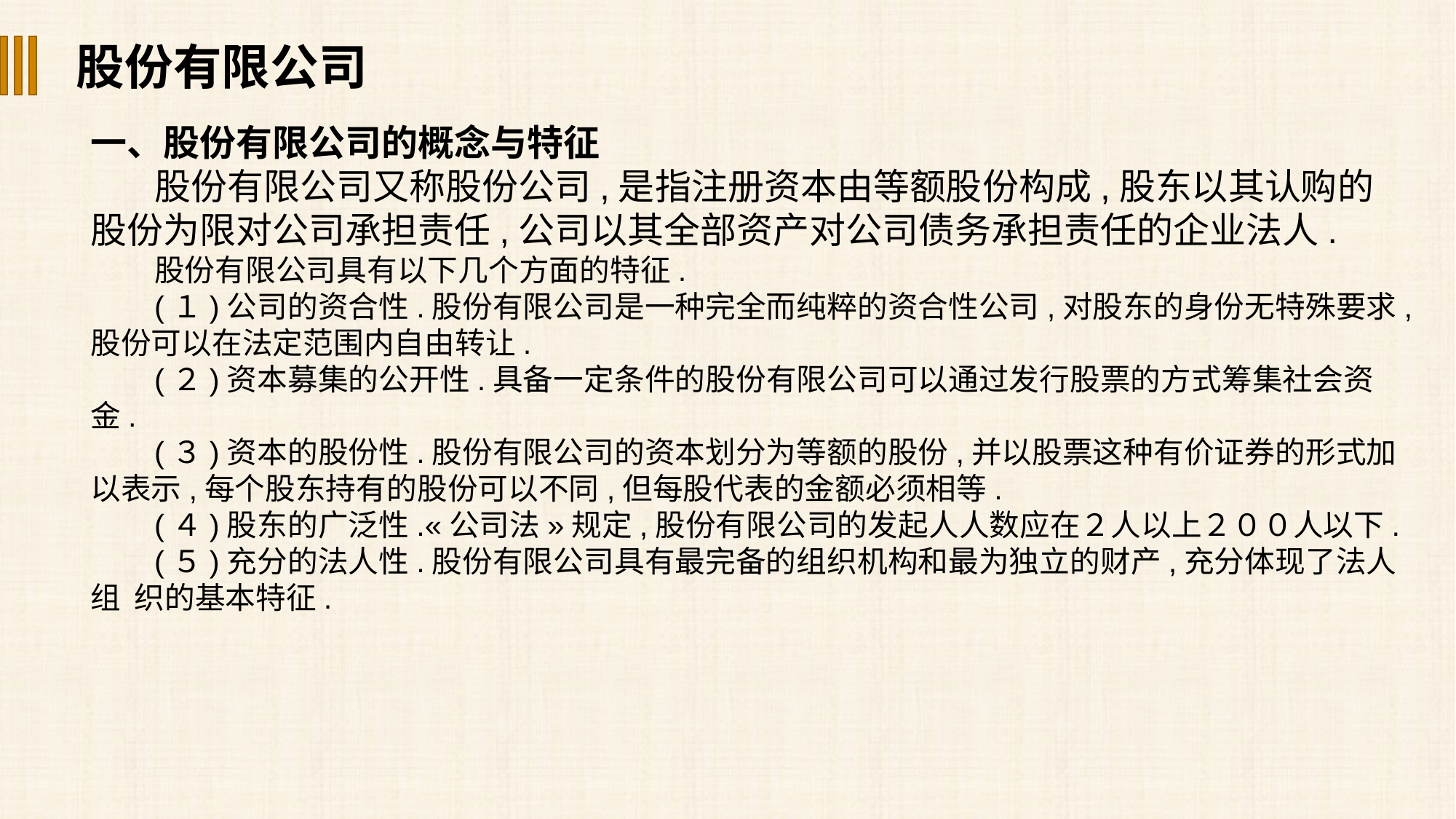

股份有限公司

一、股份有限公司的概念与特征
股份有限公司又称股份公司,是指注册资本由等额股份构成,股东以其认购的股份为限对公司承担责任,公司以其全部资产对公司债务承担责任的企业法人.
股份有限公司具有以下几个方面的特征.
(１)公司的资合性.股份有限公司是一种完全而纯粹的资合性公司,对股东的身份无特殊要求,股份可以在法定范围内自由转让.
(２)资本募集的公开性.具备一定条件的股份有限公司可以通过发行股票的方式筹集社会资金.
(３)资本的股份性.股份有限公司的资本划分为等额的股份,并以股票这种有价证券的形式加以表示,每个股东持有的股份可以不同,但每股代表的金额必须相等.
(４)股东的广泛性.«公司法»规定,股份有限公司的发起人人数应在２人以上２００人以下.
(５)充分的法人性.股份有限公司具有最完备的组织机构和最为独立的财产,充分体现了法人组  织的基本特征.